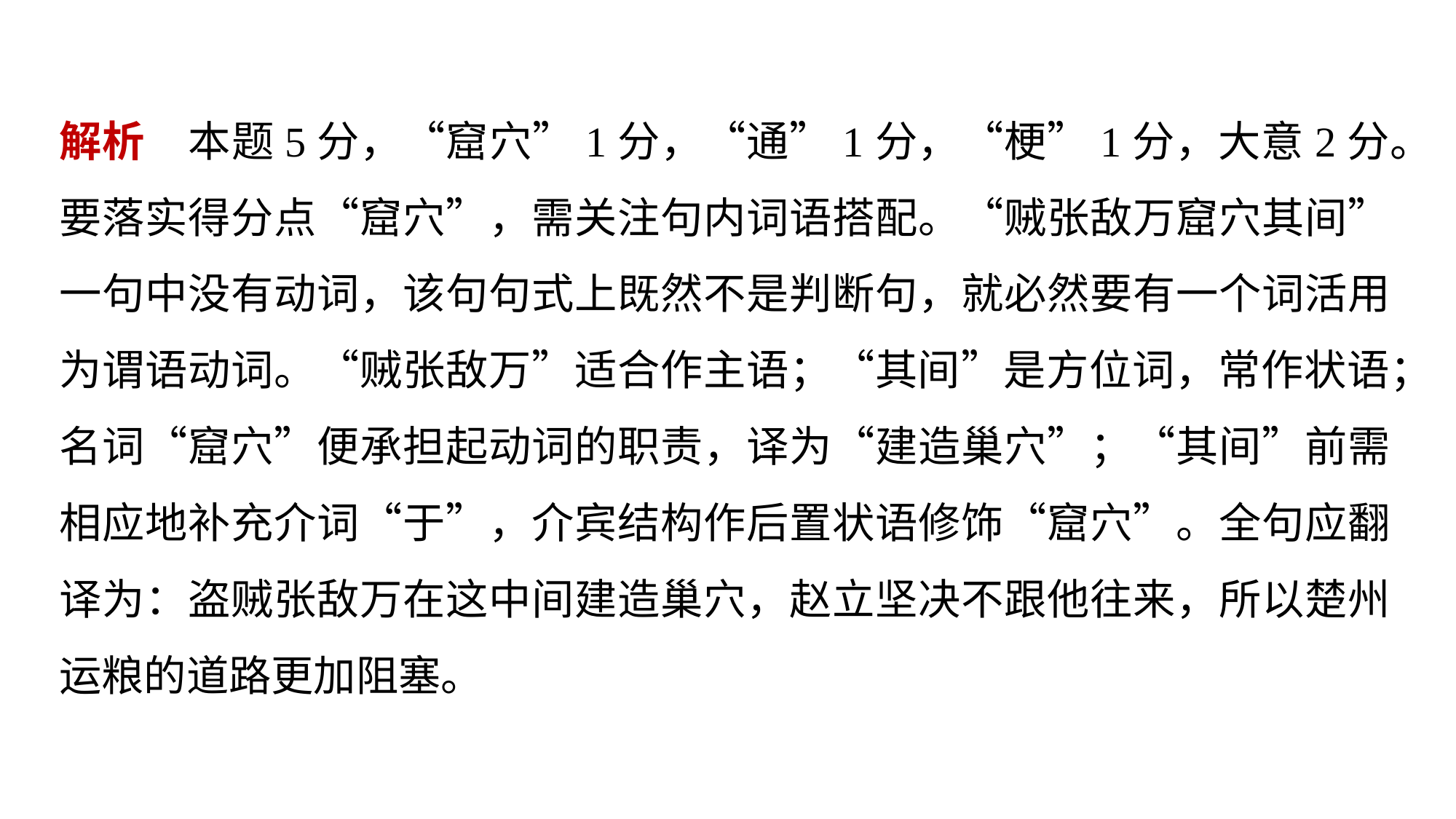

解析　本题5分，“窟穴”1分，“通”1分，“梗”1分，大意2分。要落实得分点“窟穴”，需关注句内词语搭配。“贼张敌万窟穴其间”一句中没有动词，该句句式上既然不是判断句，就必然要有一个词活用为谓语动词。“贼张敌万”适合作主语；“其间”是方位词，常作状语；名词“窟穴”便承担起动词的职责，译为“建造巢穴”；“其间”前需相应地补充介词“于”，介宾结构作后置状语修饰“窟穴”。全句应翻译为：盗贼张敌万在这中间建造巢穴，赵立坚决不跟他往来，所以楚州运粮的道路更加阻塞。